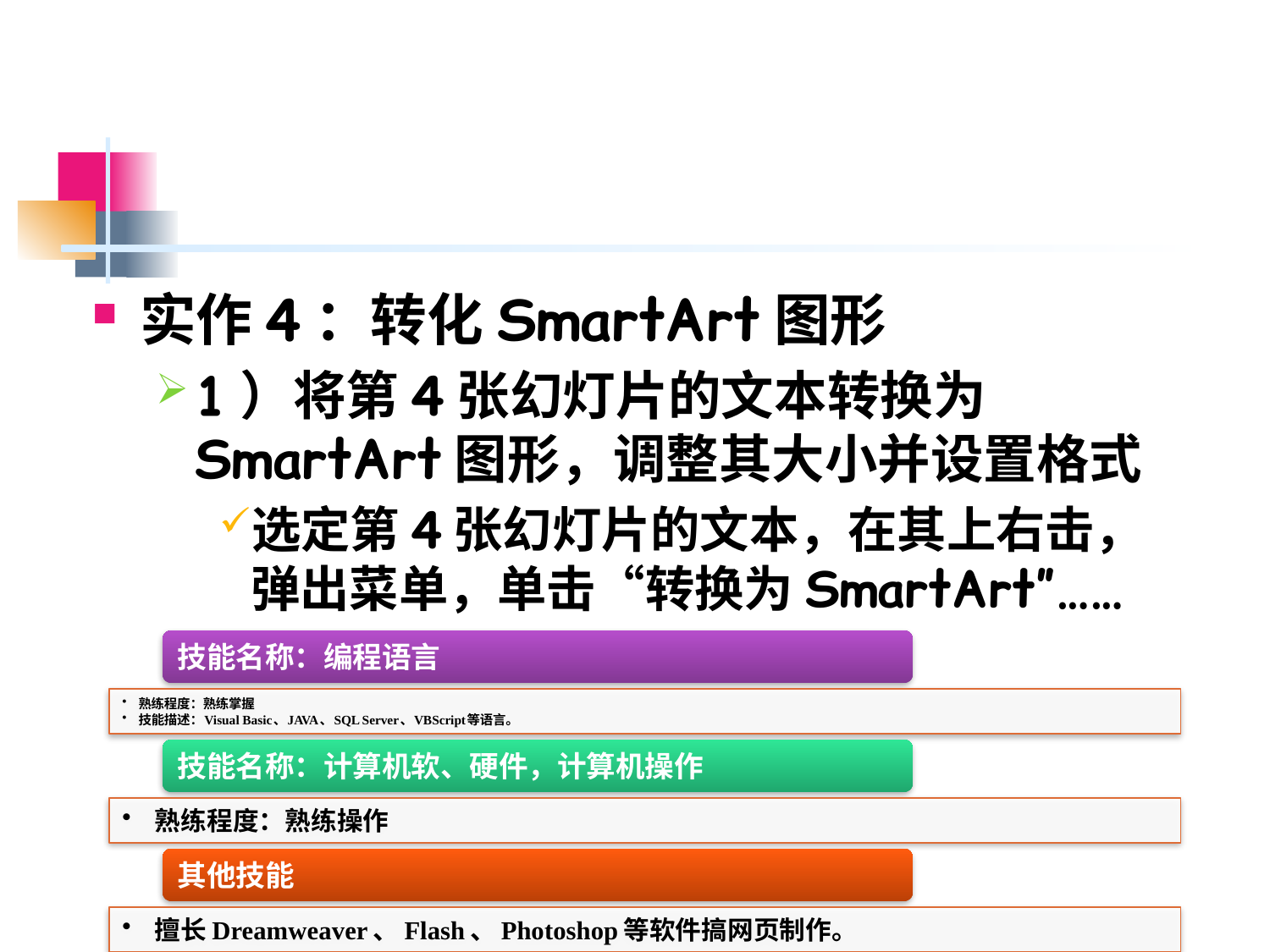

#
实作4：转化SmartArt图形
1）将第4张幻灯片的文本转换为SmartArt图形，调整其大小并设置格式
选定第4张幻灯片的文本，在其上右击，弹出菜单，单击“转换为SmartArt”……
技能名称：编程语言
熟练程度：熟练掌握
技能描述：Visual Basic、JAVA、SQL Server、VBScript等语言。
技能名称：计算机软、硬件，计算机操作
熟练程度：熟练操作
其他技能
擅长Dreamweaver、Flash、Photoshop等软件搞网页制作。